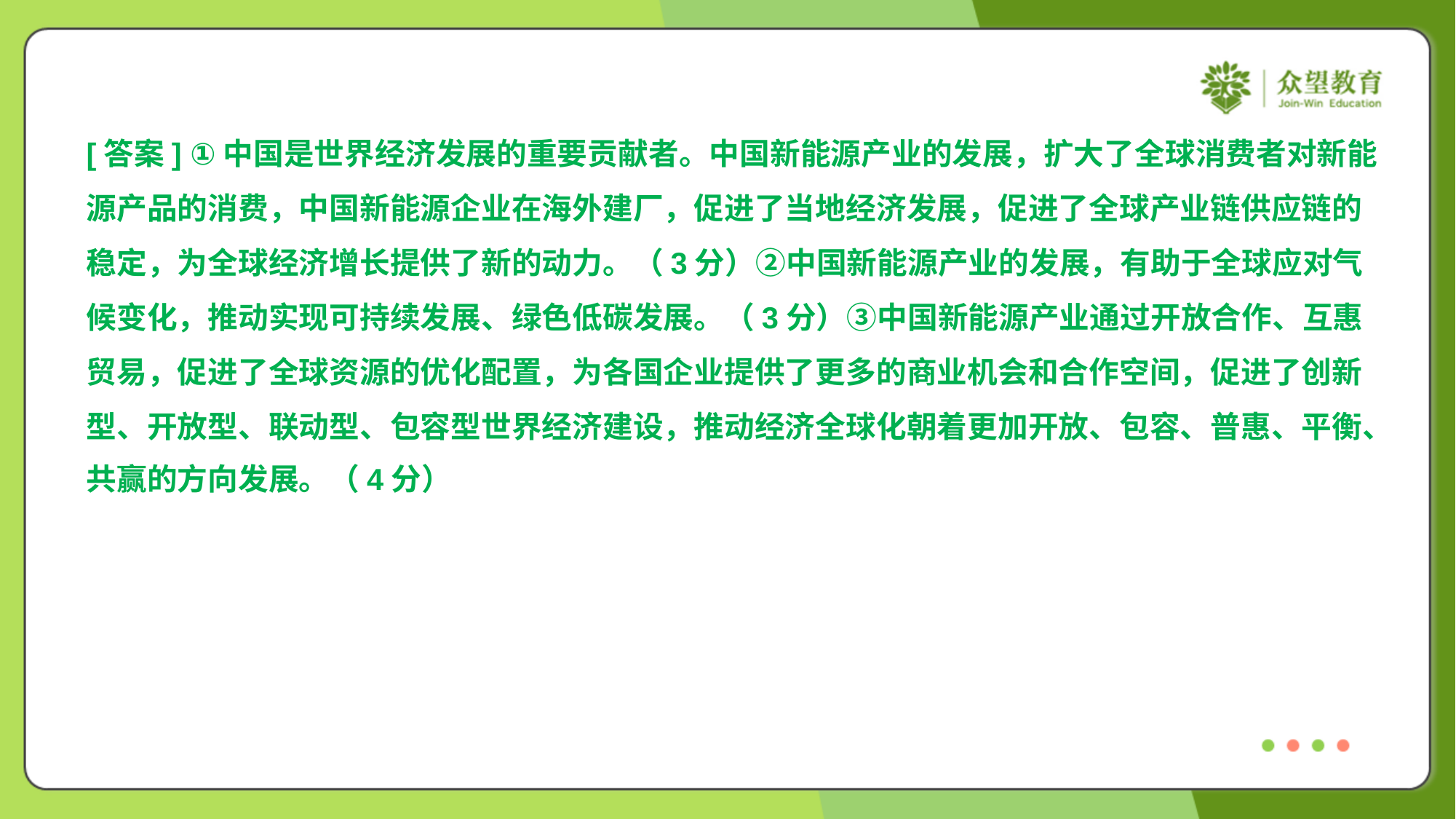

[答案] ①中国是世界经济发展的重要贡献者。中国新能源产业的发展，扩大了全球消费者对新能
源产品的消费，中国新能源企业在海外建厂，促进了当地经济发展，促进了全球产业链供应链的
稳定，为全球经济增长提供了新的动力。（3分）②中国新能源产业的发展，有助于全球应对气
候变化，推动实现可持续发展、绿色低碳发展。（3分）③中国新能源产业通过开放合作、互惠
贸易，促进了全球资源的优化配置，为各国企业提供了更多的商业机会和合作空间，促进了创新
型、开放型、联动型、包容型世界经济建设，推动经济全球化朝着更加开放、包容、普惠、平衡、
共赢的方向发展。（4分）